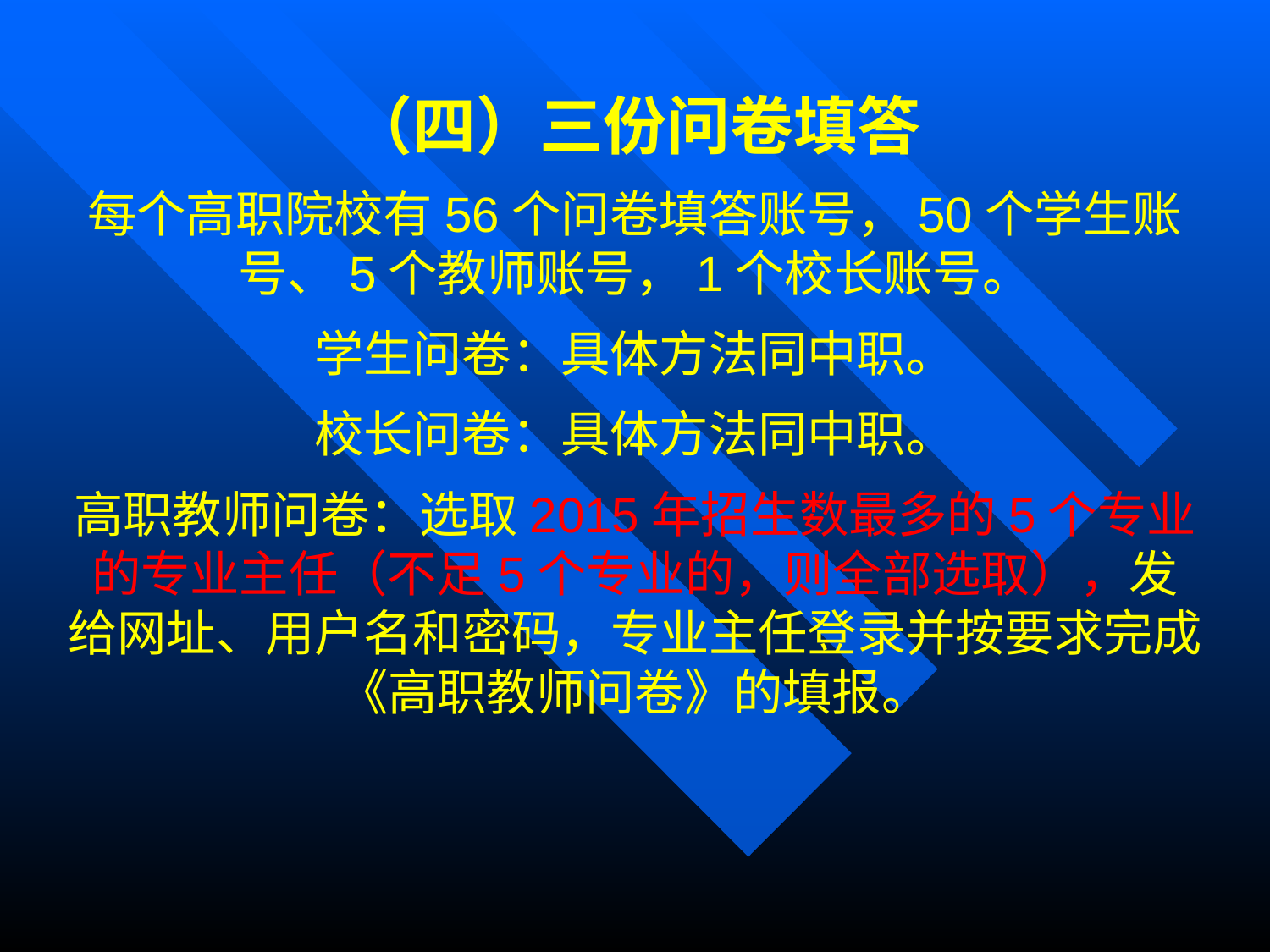

（四）三份问卷填答
每个高职院校有56个问卷填答账号，50个学生账号、5个教师账号，1个校长账号。
学生问卷：具体方法同中职。
校长问卷：具体方法同中职。
高职教师问卷：选取2015年招生数最多的5个专业的专业主任（不足5个专业的，则全部选取），发给网址、用户名和密码，专业主任登录并按要求完成《高职教师问卷》的填报。